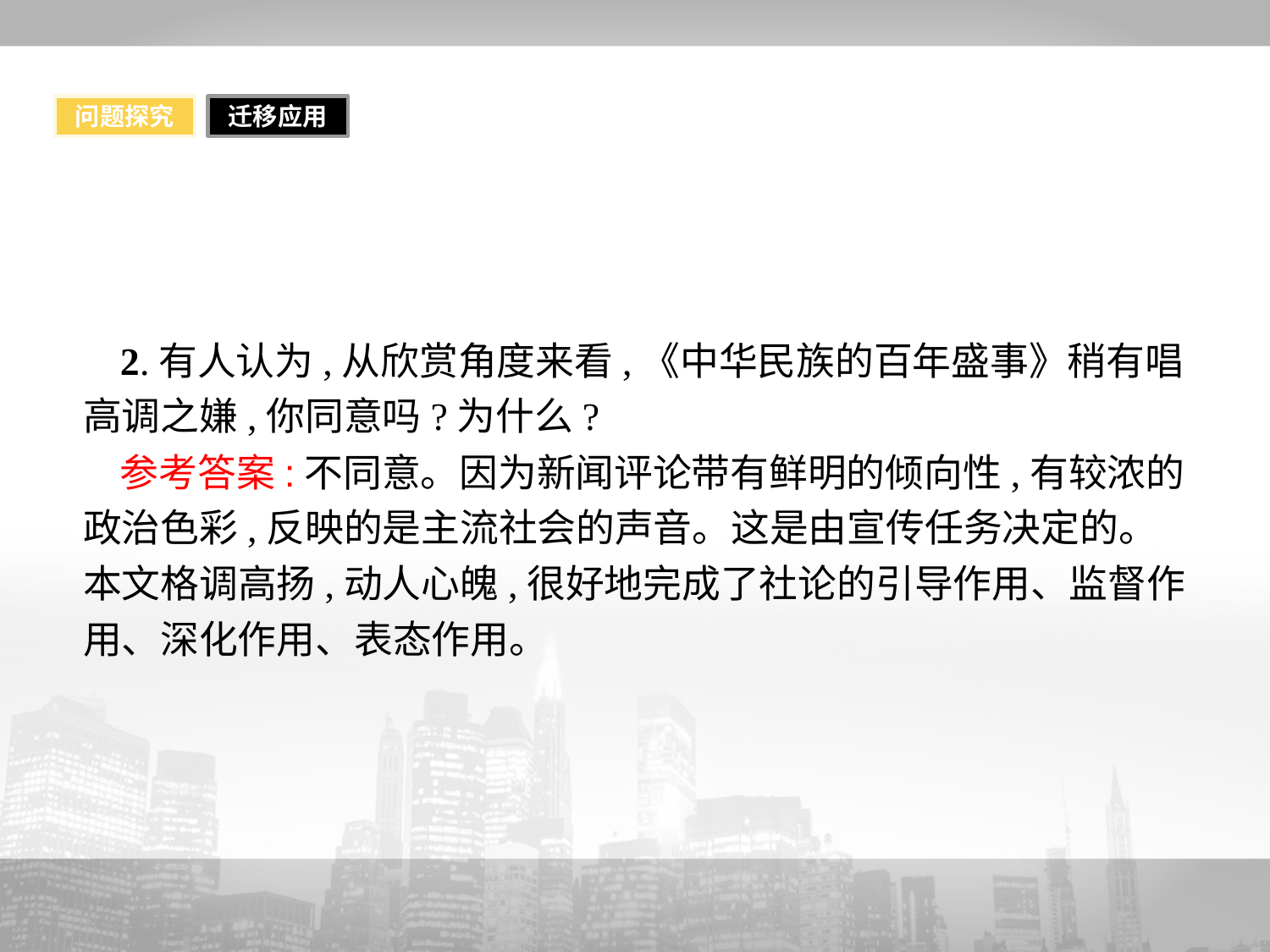

问题探究
迁移应用
2.有人认为,从欣赏角度来看,《中华民族的百年盛事》稍有唱高调之嫌,你同意吗?为什么?
参考答案:不同意。因为新闻评论带有鲜明的倾向性,有较浓的政治色彩,反映的是主流社会的声音。这是由宣传任务决定的。本文格调高扬,动人心魄,很好地完成了社论的引导作用、监督作用、深化作用、表态作用。